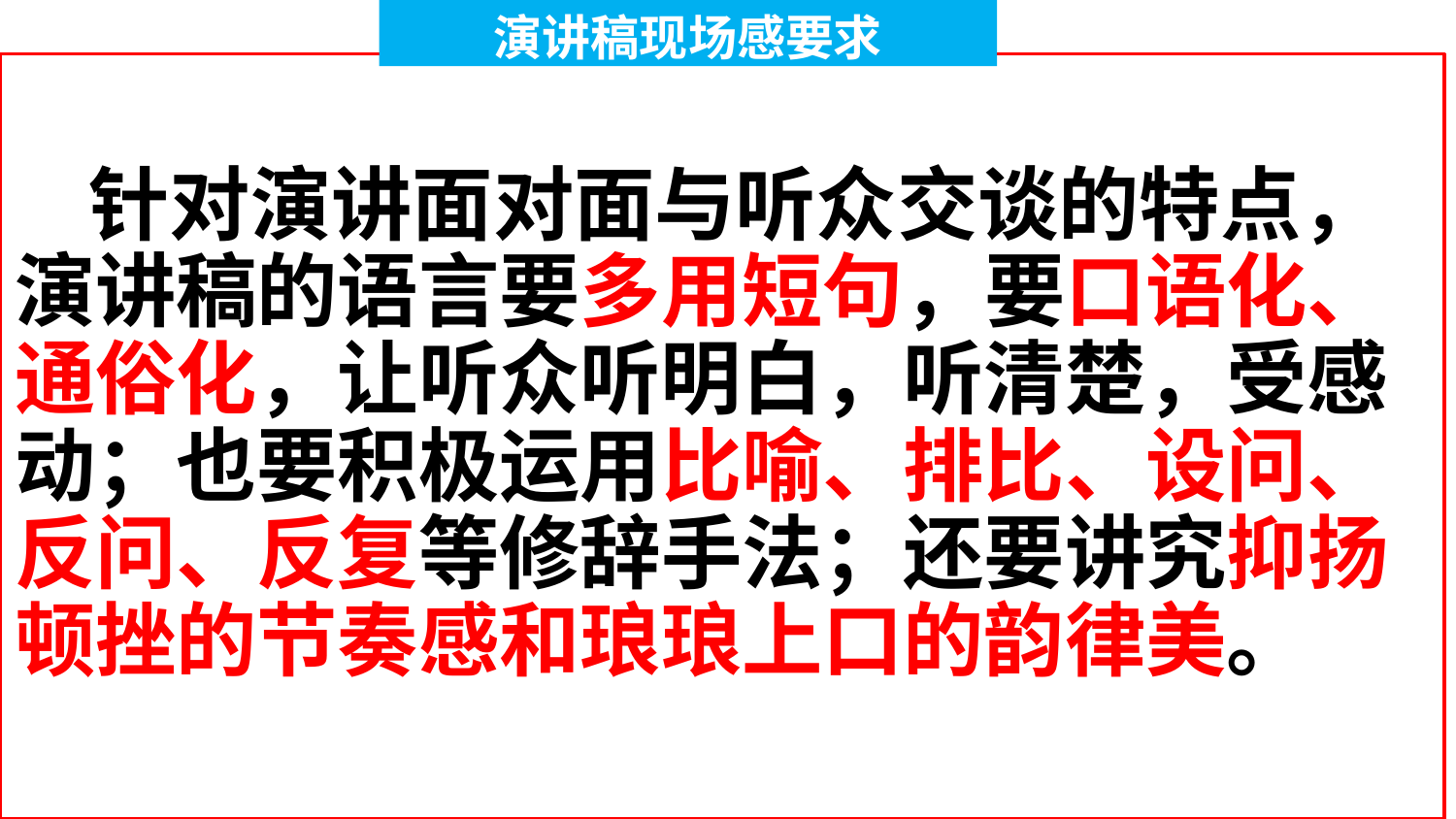

演讲稿现场感要求

   针对演讲面对面与听众交谈的特点，演讲稿的语言要多用短句，要口语化、通俗化，让听众听明白，听清楚，受感动；也要积极运用比喻、排比、设问、反问、反复等修辞手法；还要讲究抑扬顿挫的节奏感和琅琅上口的韵律美。